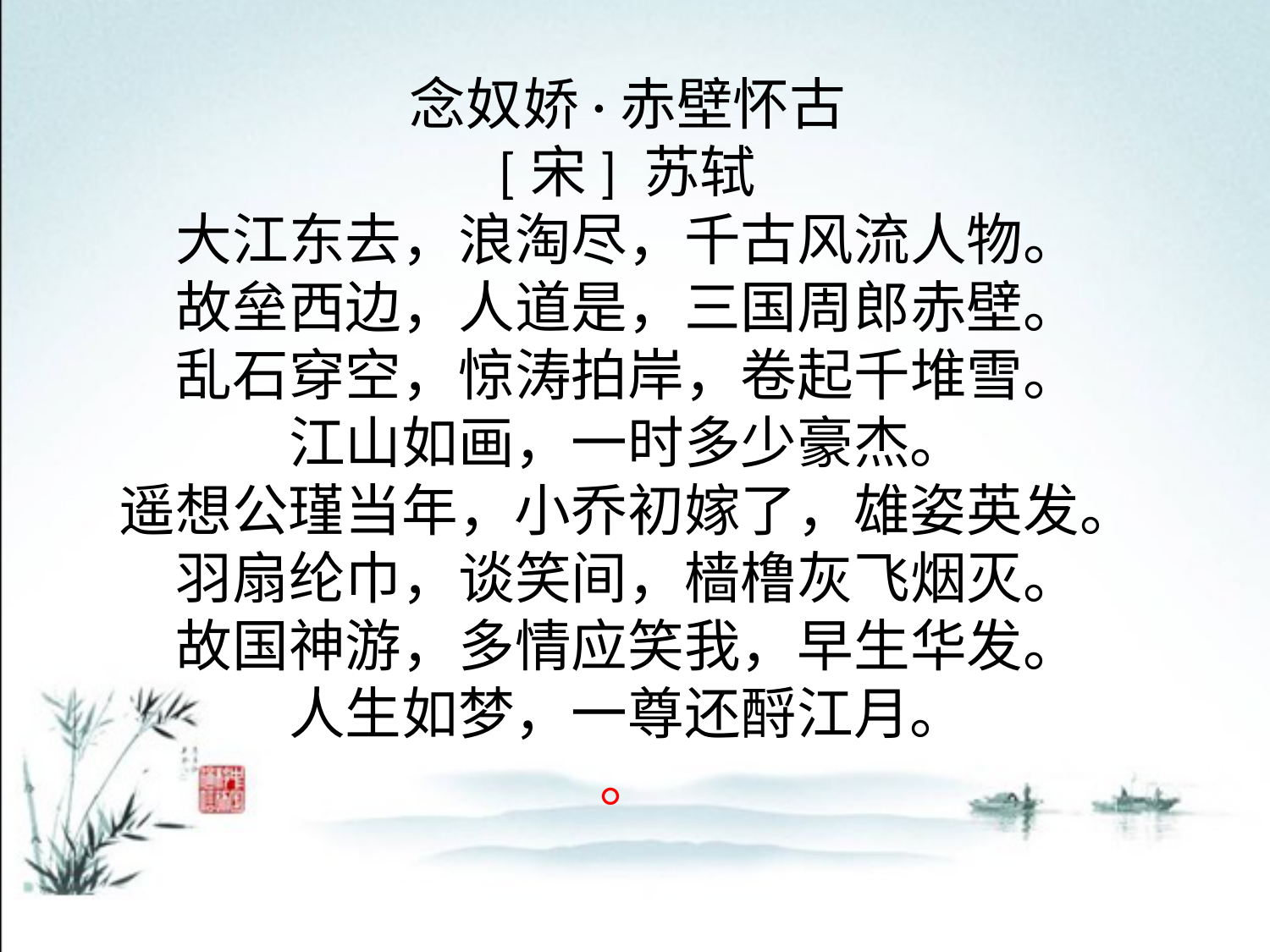

念奴娇·赤壁怀古
[宋] 苏轼
大江东去，浪淘尽，千古风流人物。
故垒西边，人道是，三国周郎赤壁。
乱石穿空，惊涛拍岸，卷起千堆雪。
江山如画，一时多少豪杰。
遥想公瑾当年，小乔初嫁了，雄姿英发。
羽扇纶巾，谈笑间，樯橹灰飞烟灭。
故国神游，多情应笑我，早生华发。
人生如梦，一尊还酹江月。
。